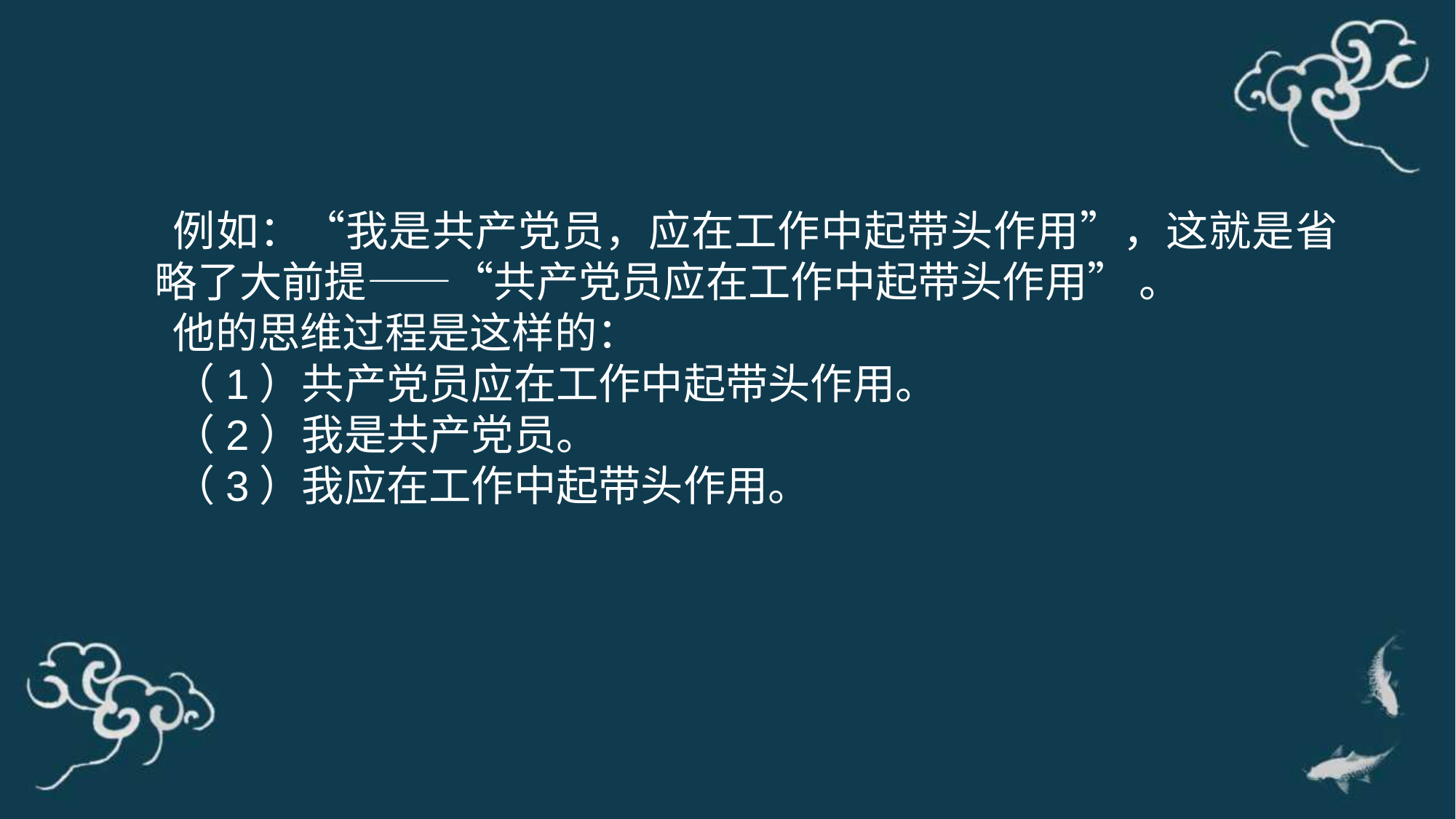

例如：“我是共产党员，应在工作中起带头作用”，这就是省略了大前提——“共产党员应在工作中起带头作用” 。
他的思维过程是这样的：
（1）共产党员应在工作中起带头作用。
（2）我是共产党员。
（3）我应在工作中起带头作用。